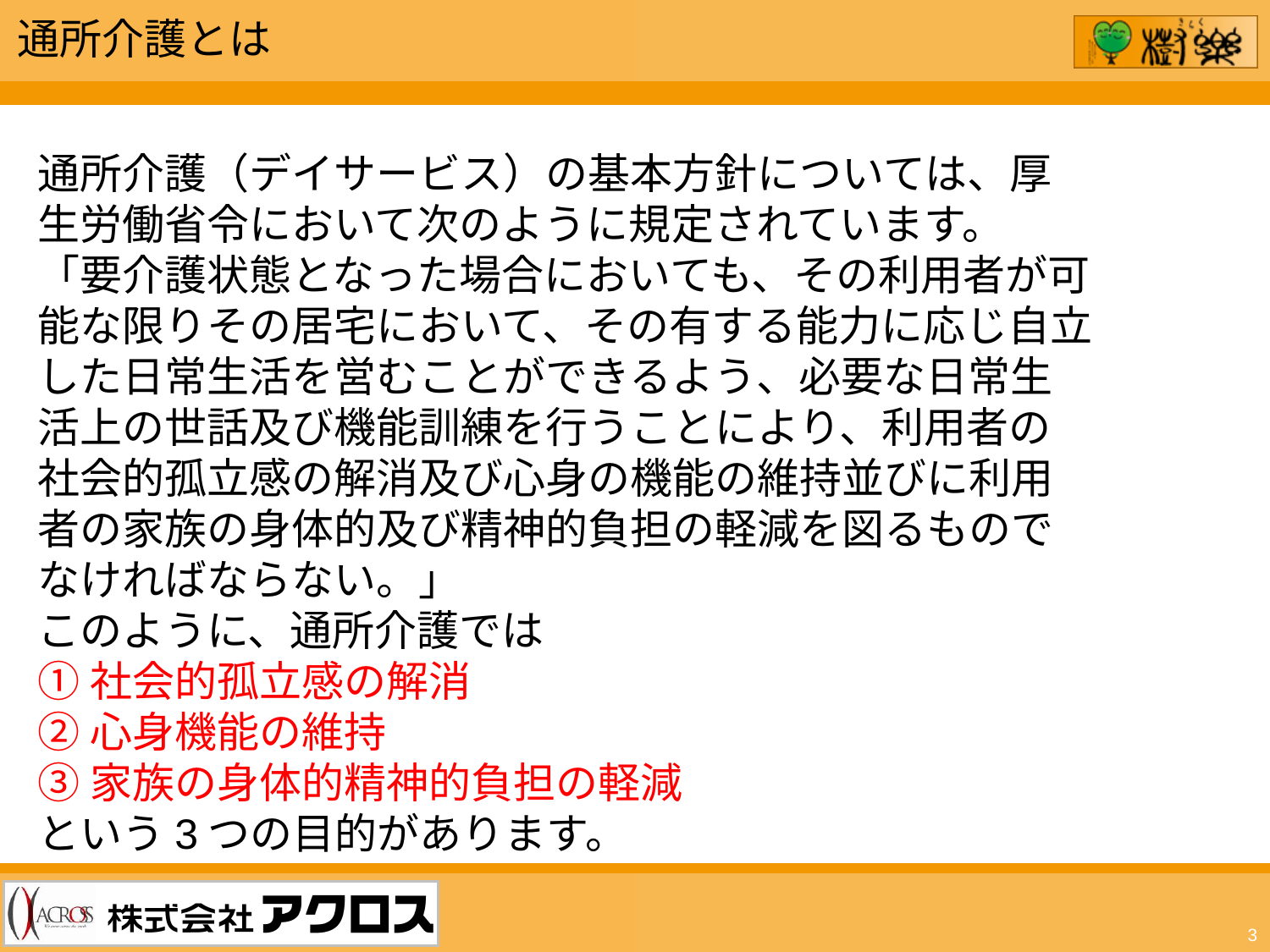

通所介護とは
通所介護（デイサービス）の基本方針については、厚生労働省令において次のように規定されています。
「要介護状態となった場合においても、その利用者が可能な限りその居宅において、その有する能力に応じ自立した日常生活を営むことができるよう、必要な日常生活上の世話及び機能訓練を行うことにより、利用者の社会的孤立感の解消及び心身の機能の維持並びに利用者の家族の身体的及び精神的負担の軽減を図るものでなければならない。」
このように、通所介護では
①社会的孤立感の解消
②心身機能の維持
③家族の身体的精神的負担の軽減
という3つの目的があります。

3